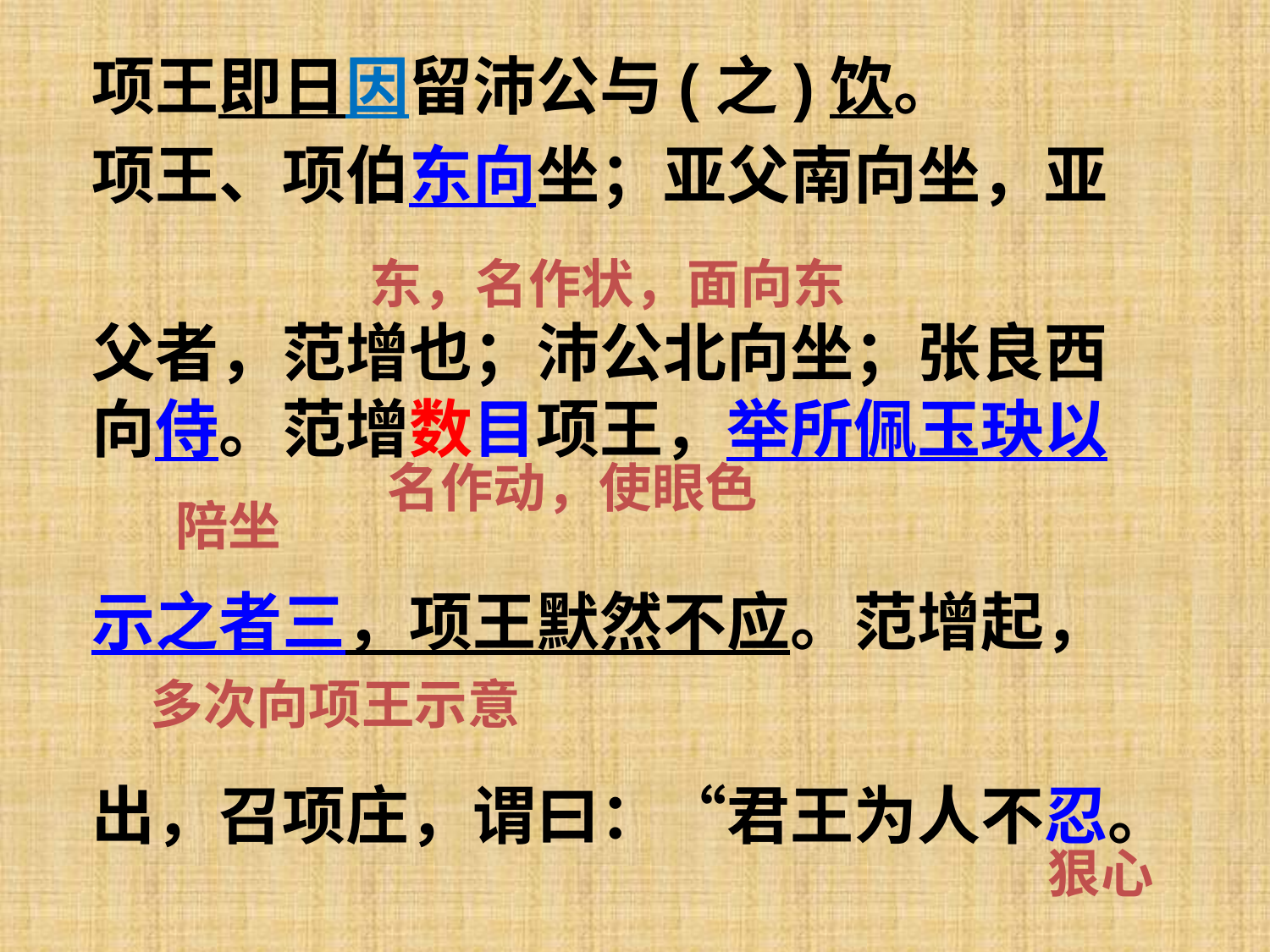

项王即日因留沛公与(之)饮。
项王、项伯东向坐；亚父南向坐，亚

父者，范增也；沛公北向坐；张良西向侍。范增数目项王，举所佩玉玦以

示之者三，项王默然不应。范增起，

出，召项庄，谓曰：“君王为人不忍。

东，名作状，面向东
名作动，使眼色
陪坐
多次向项王示意
狠心